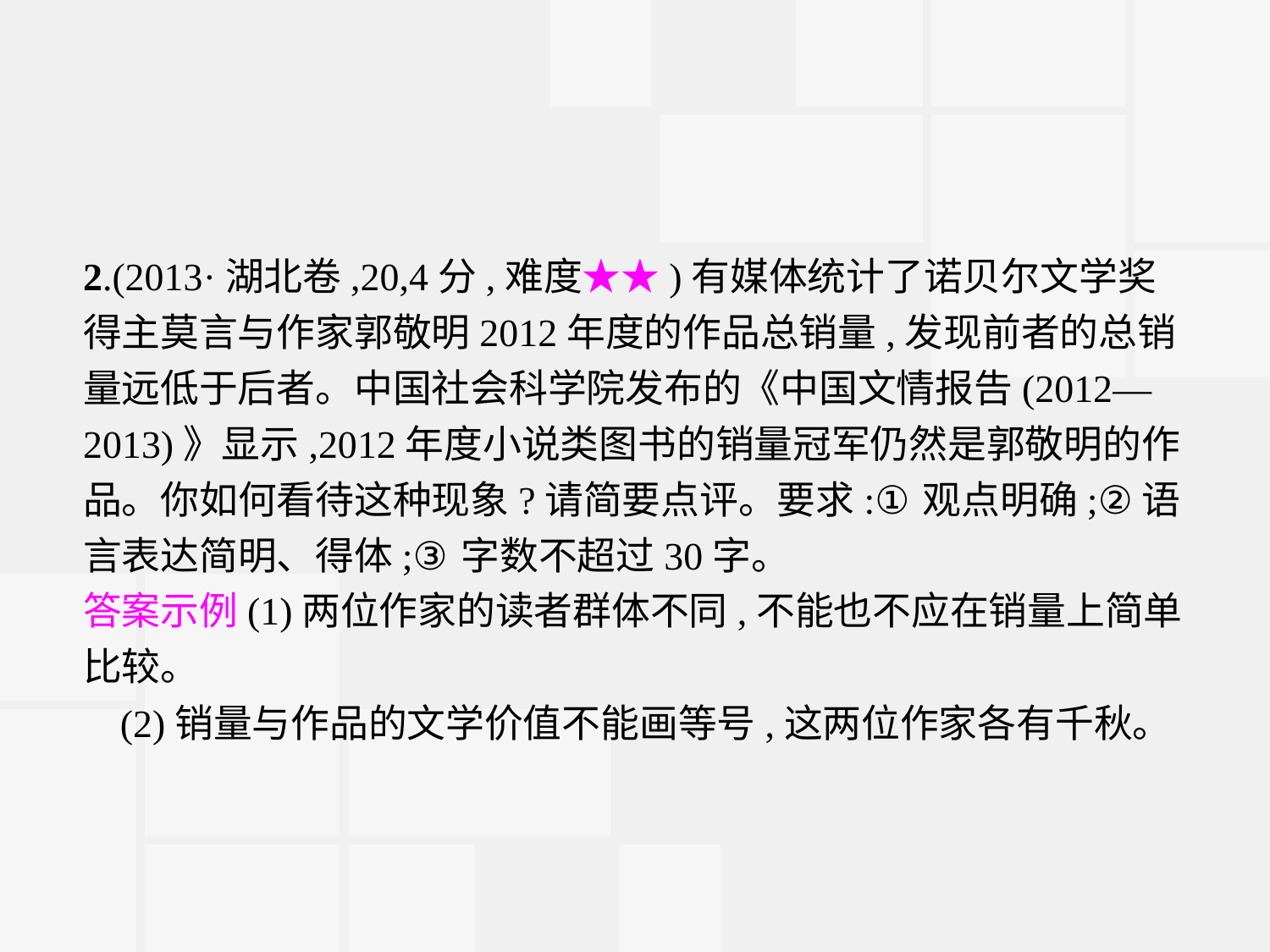

2.(2013·湖北卷,20,4分,难度★★)有媒体统计了诺贝尔文学奖得主莫言与作家郭敬明2012年度的作品总销量,发现前者的总销量远低于后者。中国社会科学院发布的《中国文情报告(2012—2013)》显示,2012年度小说类图书的销量冠军仍然是郭敬明的作品。你如何看待这种现象?请简要点评。要求:①观点明确;②语言表达简明、得体;③字数不超过30字。
答案示例(1)两位作家的读者群体不同,不能也不应在销量上简单比较。
(2)销量与作品的文学价值不能画等号,这两位作家各有千秋。